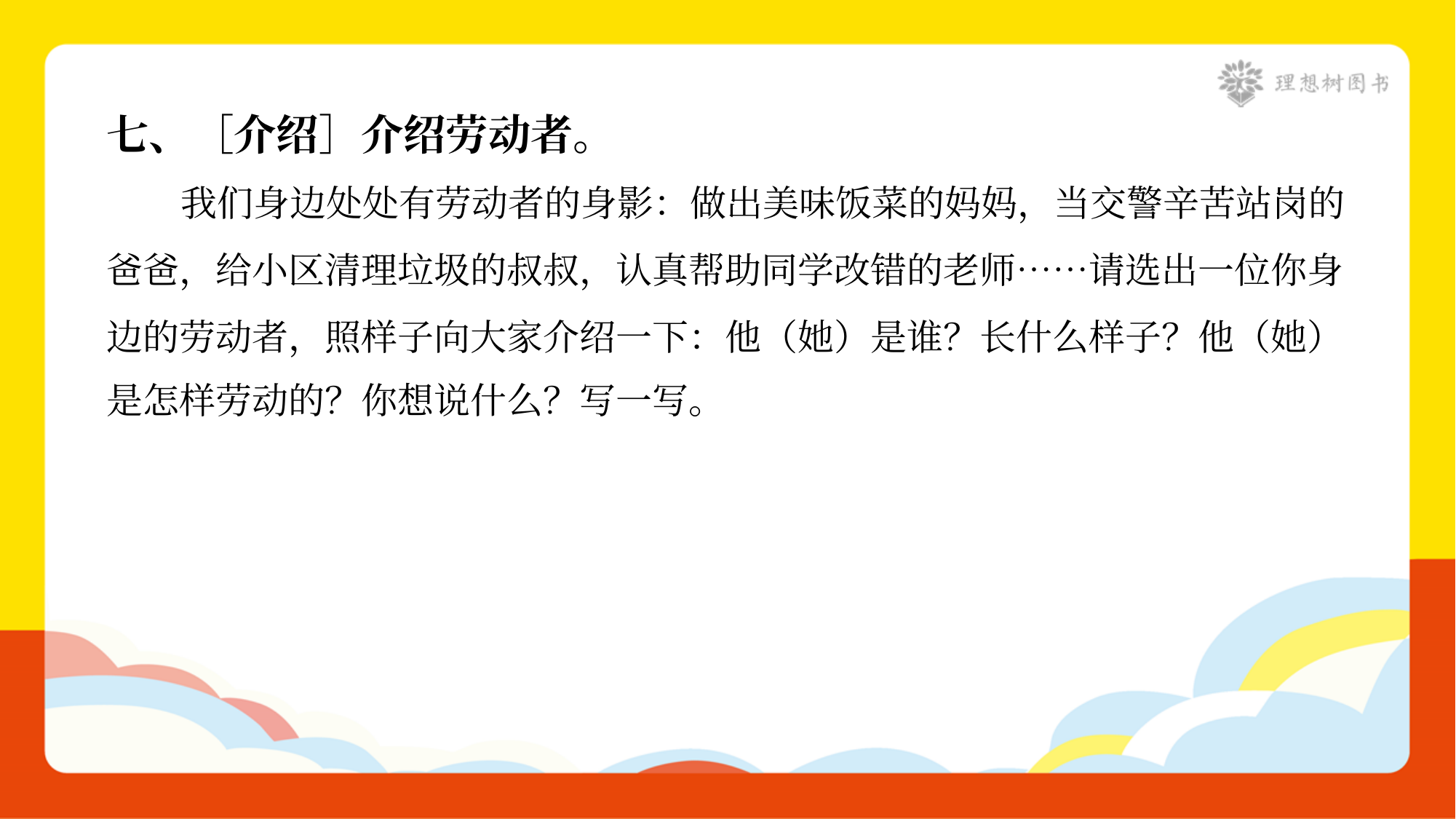

七、［介绍］介绍劳动者。

       我们身边处处有劳动者的身影：做出美味饭菜的妈妈，当交警辛苦站岗的
爸爸，给小区清理垃圾的叔叔，认真帮助同学改错的老师……请选出一位你身
边的劳动者，照样子向大家介绍一下：他（她）是谁？长什么样子？他（她）
是怎样劳动的？你想说什么？写一写。